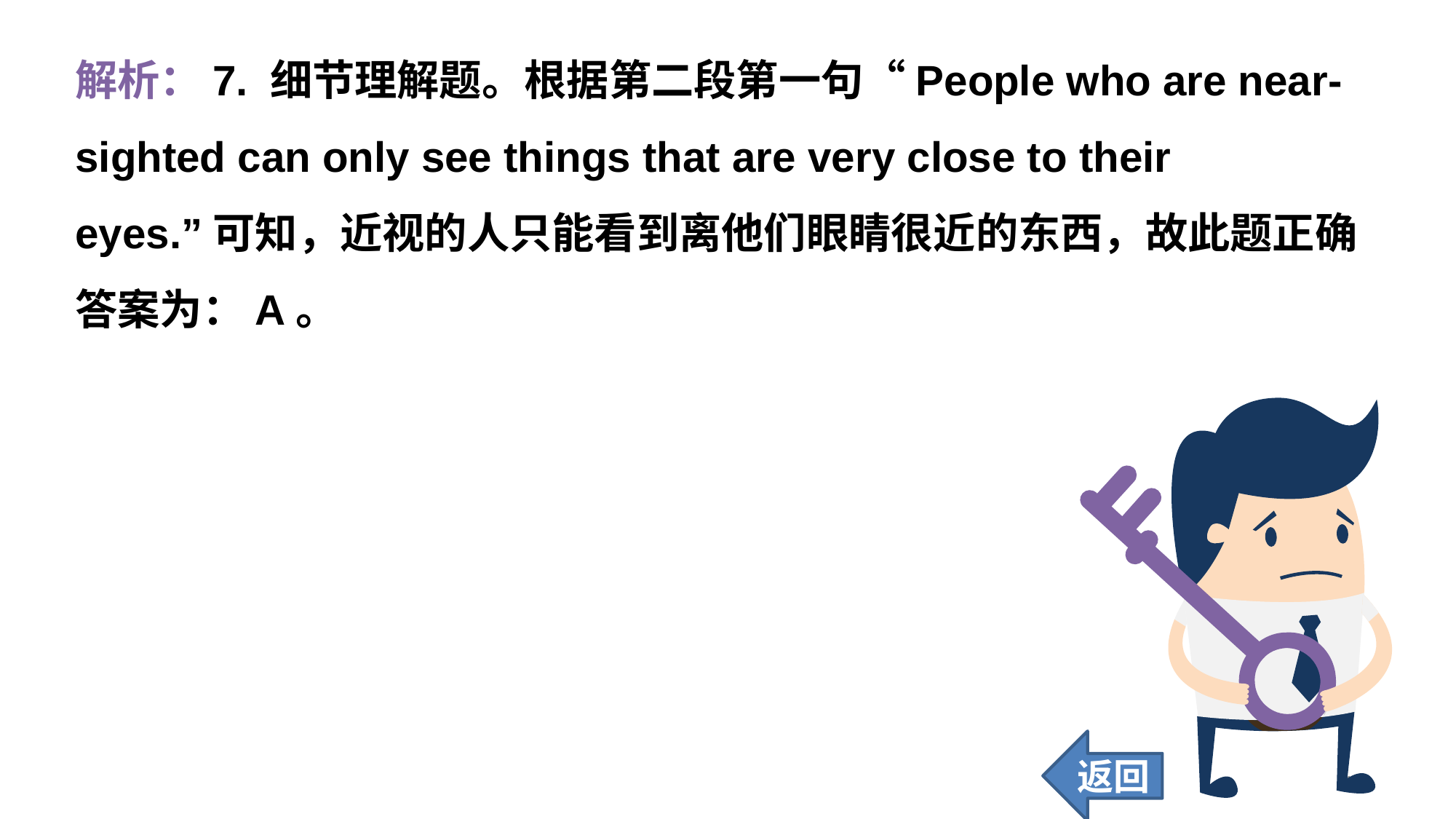

解析：7. 细节理解题。根据第二段第一句“People who are near-sighted can only see things that are very close to their eyes.”可知，近视的人只能看到离他们眼睛很近的东西，故此题正确答案为：A。

返回
149